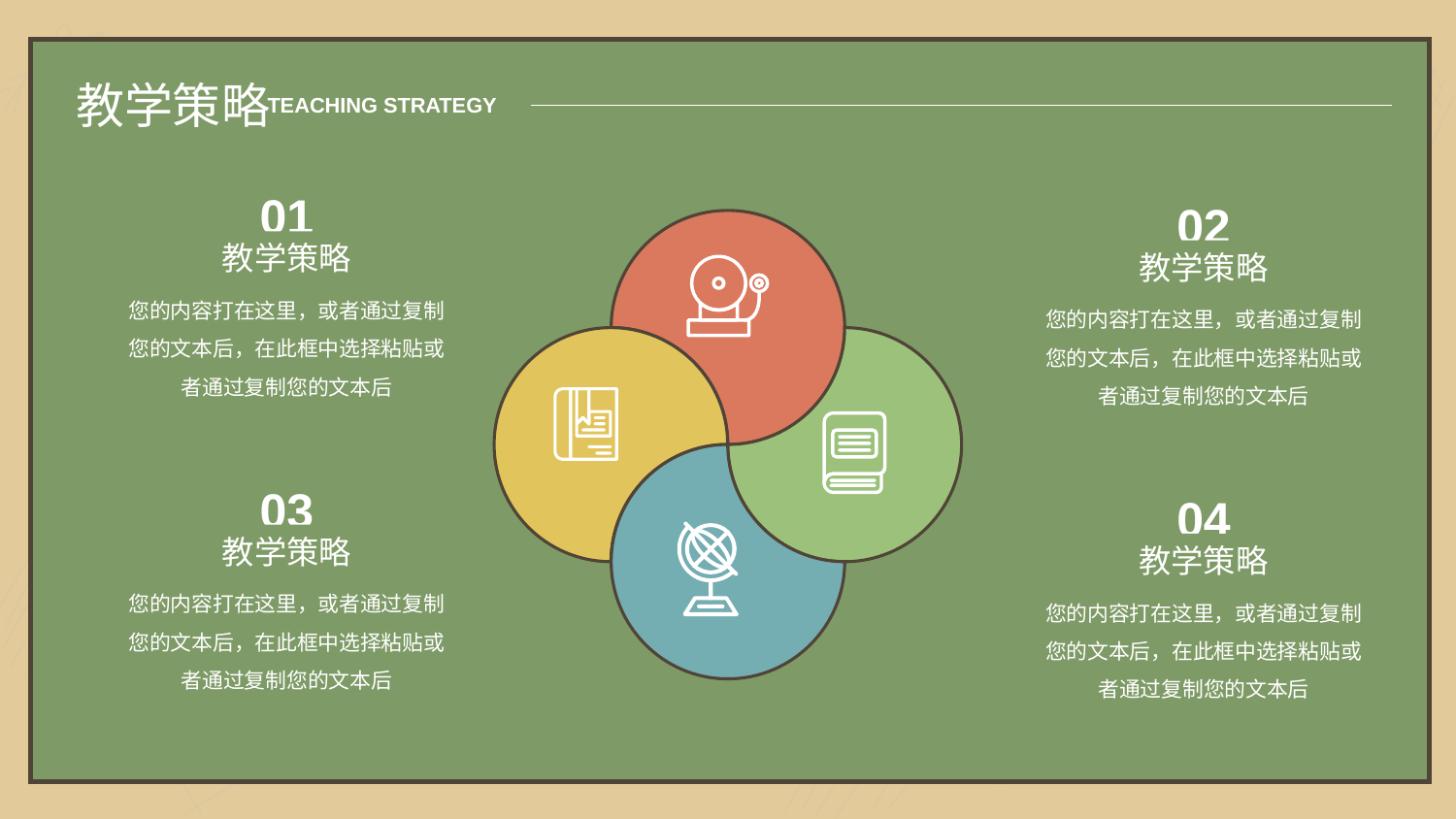

教学策略
TEACHING STRATEGY
01
02

教学策略
教学策略

您的内容打在这里，或者通过复制您的文本后，在此框中选择粘贴或者通过复制您的文本后
您的内容打在这里，或者通过复制您的文本后，在此框中选择粘贴或者通过复制您的文本后

03
04

教学策略
教学策略
您的内容打在这里，或者通过复制您的文本后，在此框中选择粘贴或者通过复制您的文本后
您的内容打在这里，或者通过复制您的文本后，在此框中选择粘贴或者通过复制您的文本后